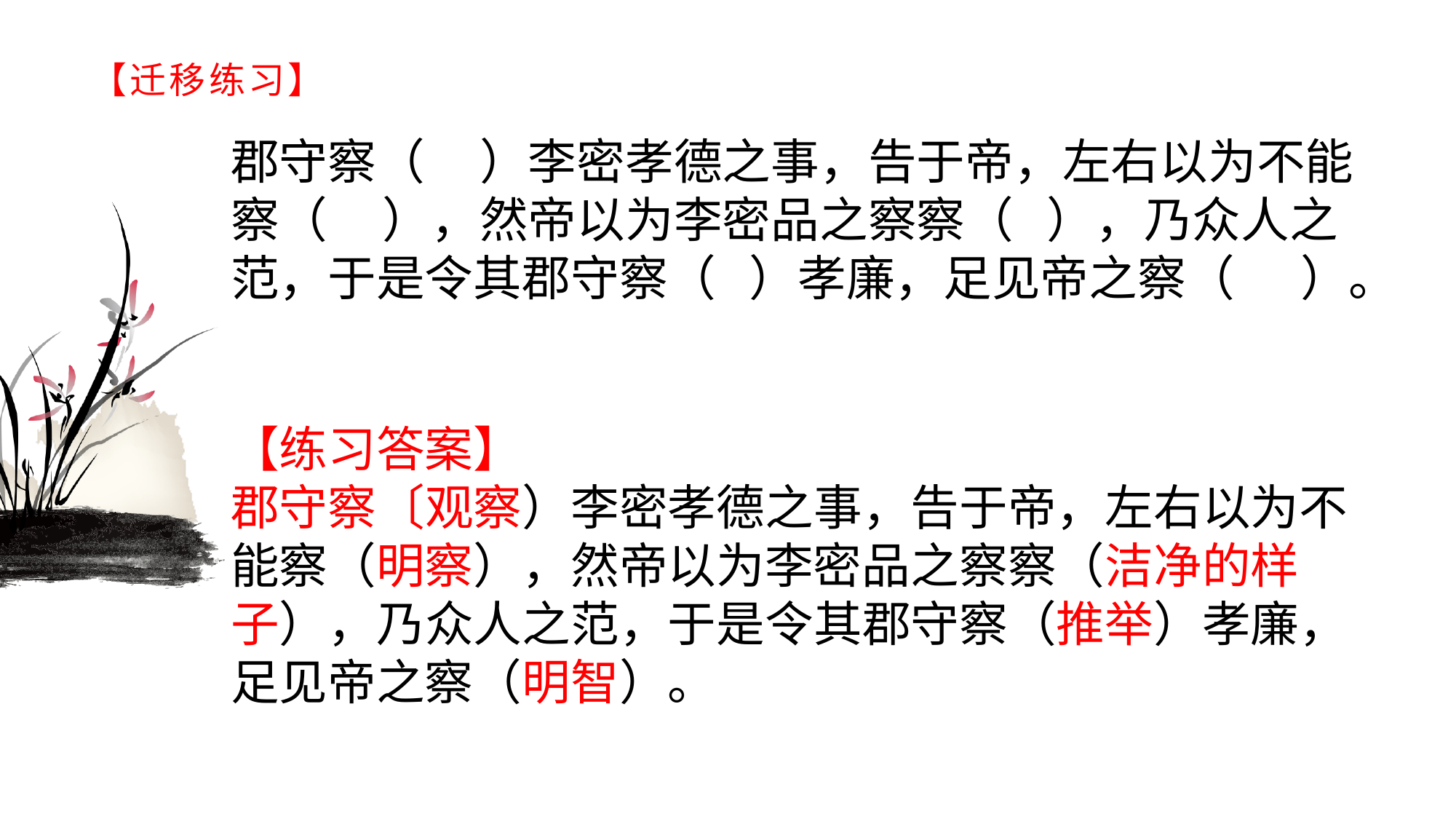

# 【迁移练习】
郡守察（     ）李密孝德之事，告于帝，左右以为不能察（     ），然帝以为李密品之察察（   ），乃众人之范，于是令其郡守察（   ）孝廉，足见帝之察（      ）。
【练习答案】  郡守察〔观察）李密孝德之事，告于帝，左右以为不能察（明察），然帝以为李密品之察察（洁净的样子），乃众人之范，于是令其郡守察（推举）孝廉，足见帝之察（明智）。